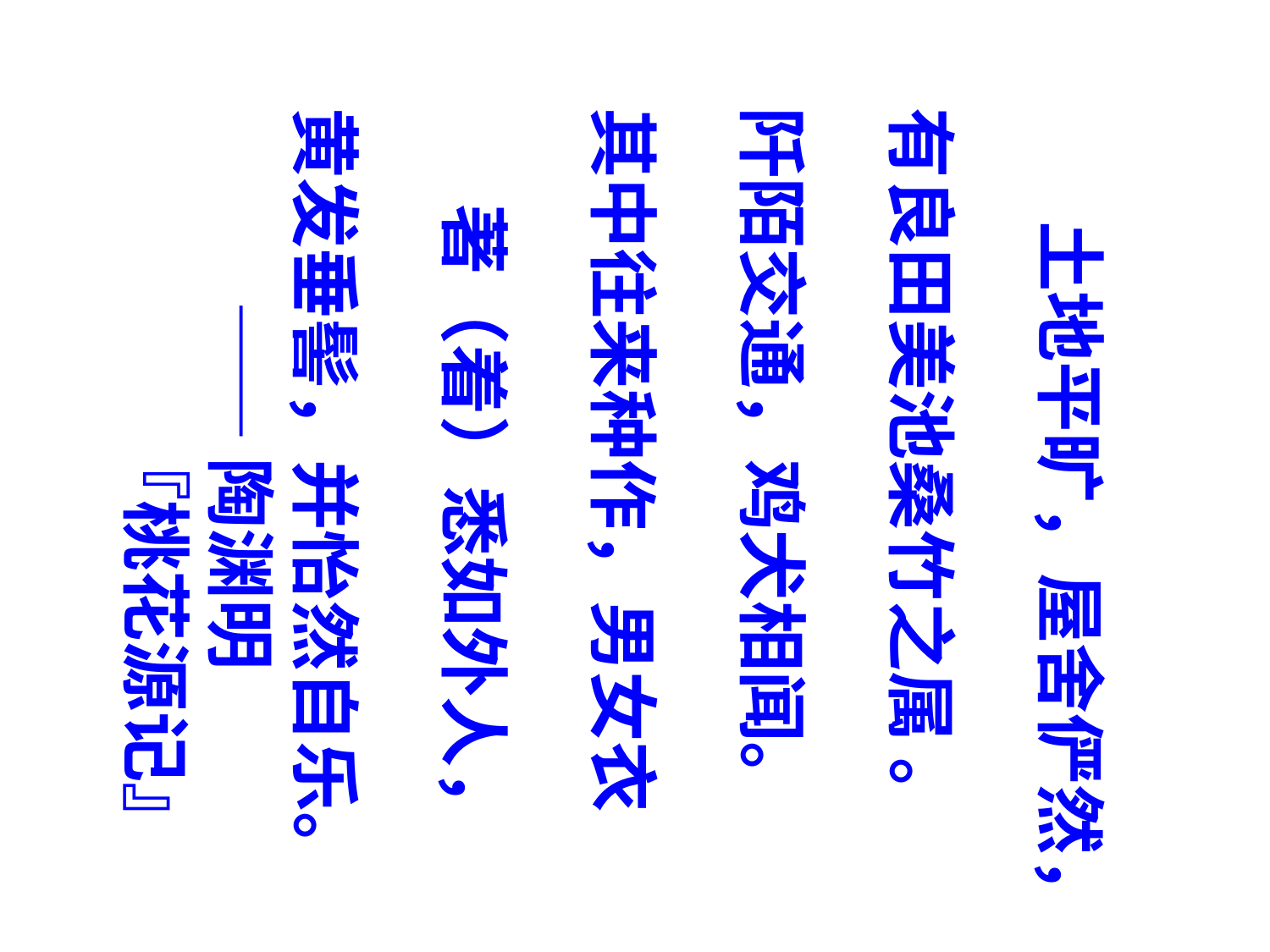

土地平旷，屋舍俨然，有良田美池桑竹之属 。   阡陌交通，鸡犬相闻。其中往来种作，男女衣          著（着）悉如外人，黄发垂髻，并怡然自乐。
            ——陶渊明
                   『桃花源记』